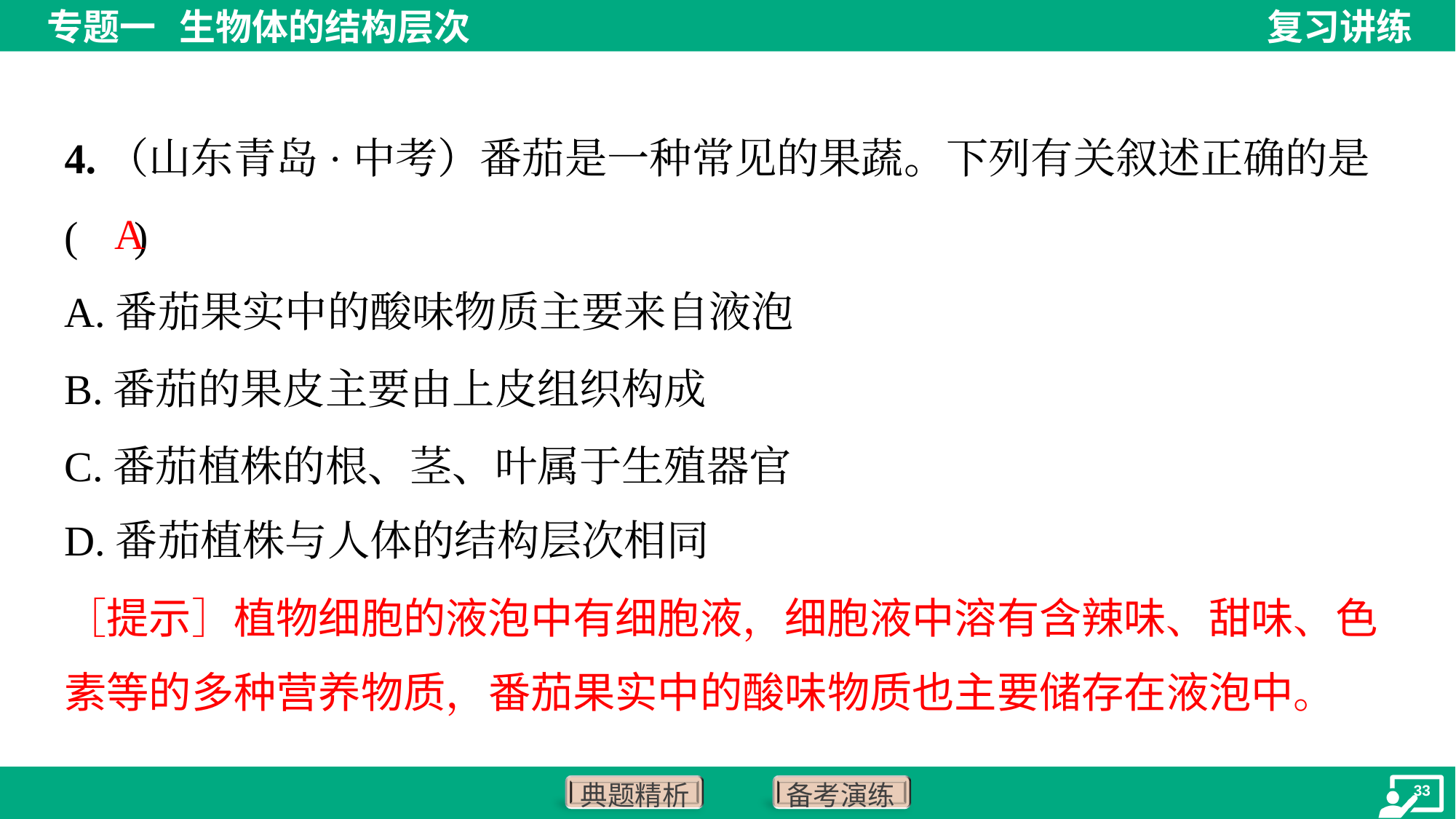

4.（山东青岛·中考）番茄是一种常见的果蔬。下列有关叙述正确的是(     )
A
A.番茄果实中的酸味物质主要来自液泡
B.番茄的果皮主要由上皮组织构成
C.番茄植株的根、茎、叶属于生殖器官
D.番茄植株与人体的结构层次相同
［提示］植物细胞的液泡中有细胞液，细胞液中溶有含辣味、甜味、色
素等的多种营养物质，番茄果实中的酸味物质也主要储存在液泡中。